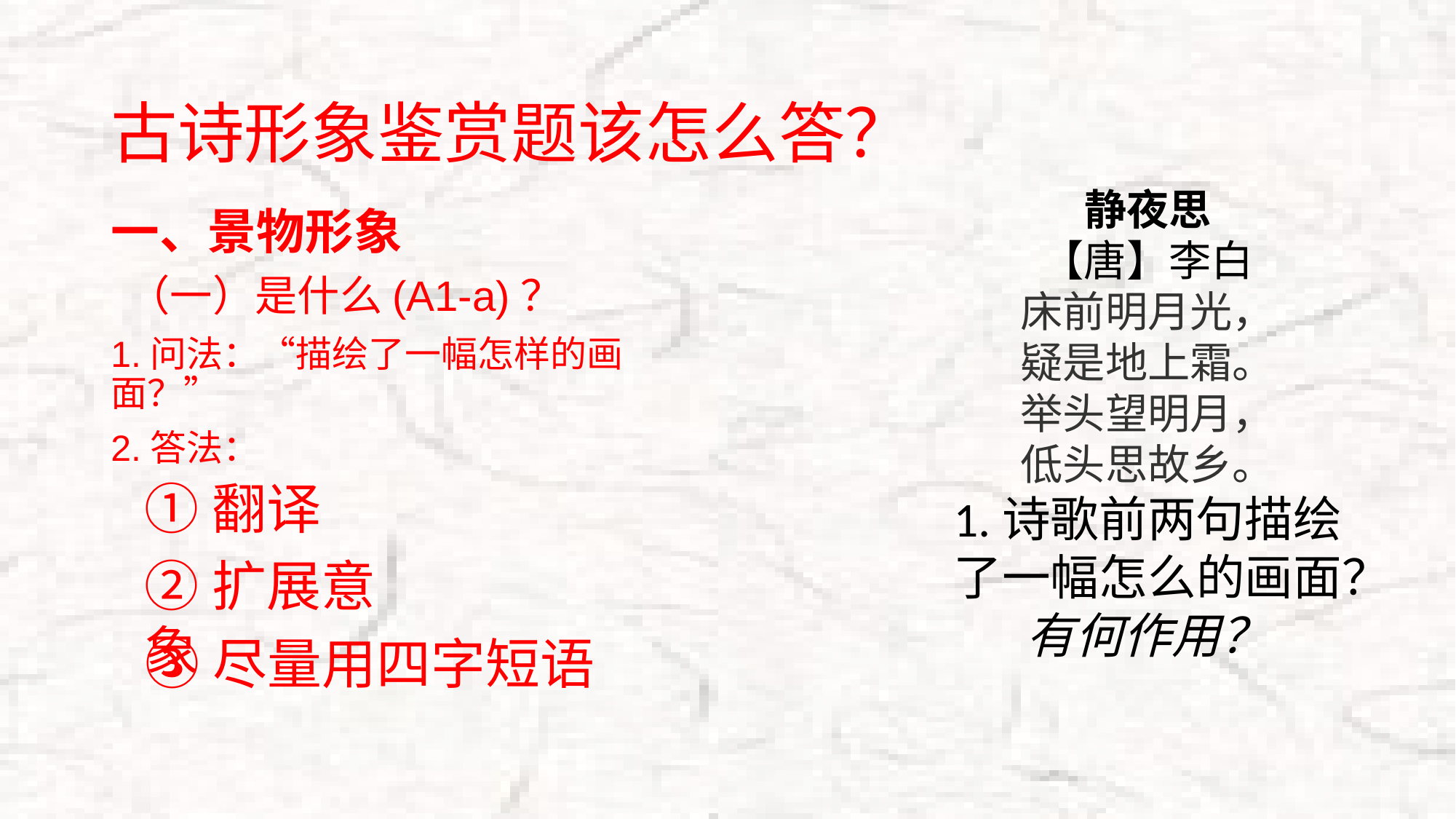

# 古诗形象鉴赏题该怎么答？
静夜思
【唐】李白
床前明月光，
疑是地上霜。
举头望明月，
低头思故乡。
1.诗歌前两句描绘了一幅怎么的画面？有何作用？
一、景物形象
 （一）是什么(A1-a)？
1.问法：“描绘了一幅怎样的画面？”
2.答法：
①翻译
②扩展意象

③尽量用四字短语